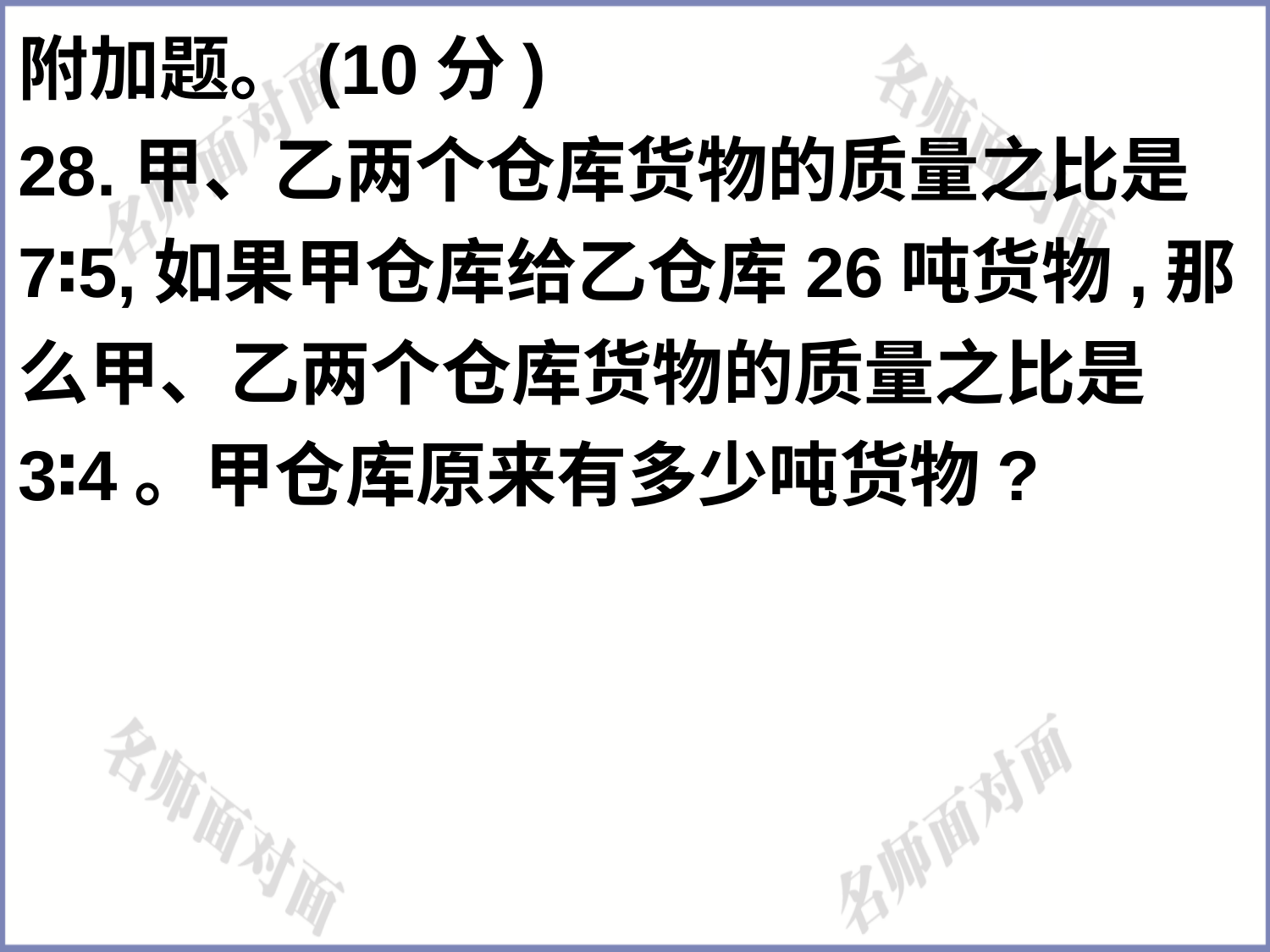

附加题。(10分)
28.甲、乙两个仓库货物的质量之比是7∶5,如果甲仓库给乙仓库26吨货物,那么甲、乙两个仓库货物的质量之比是3∶4。甲仓库原来有多少吨货物?